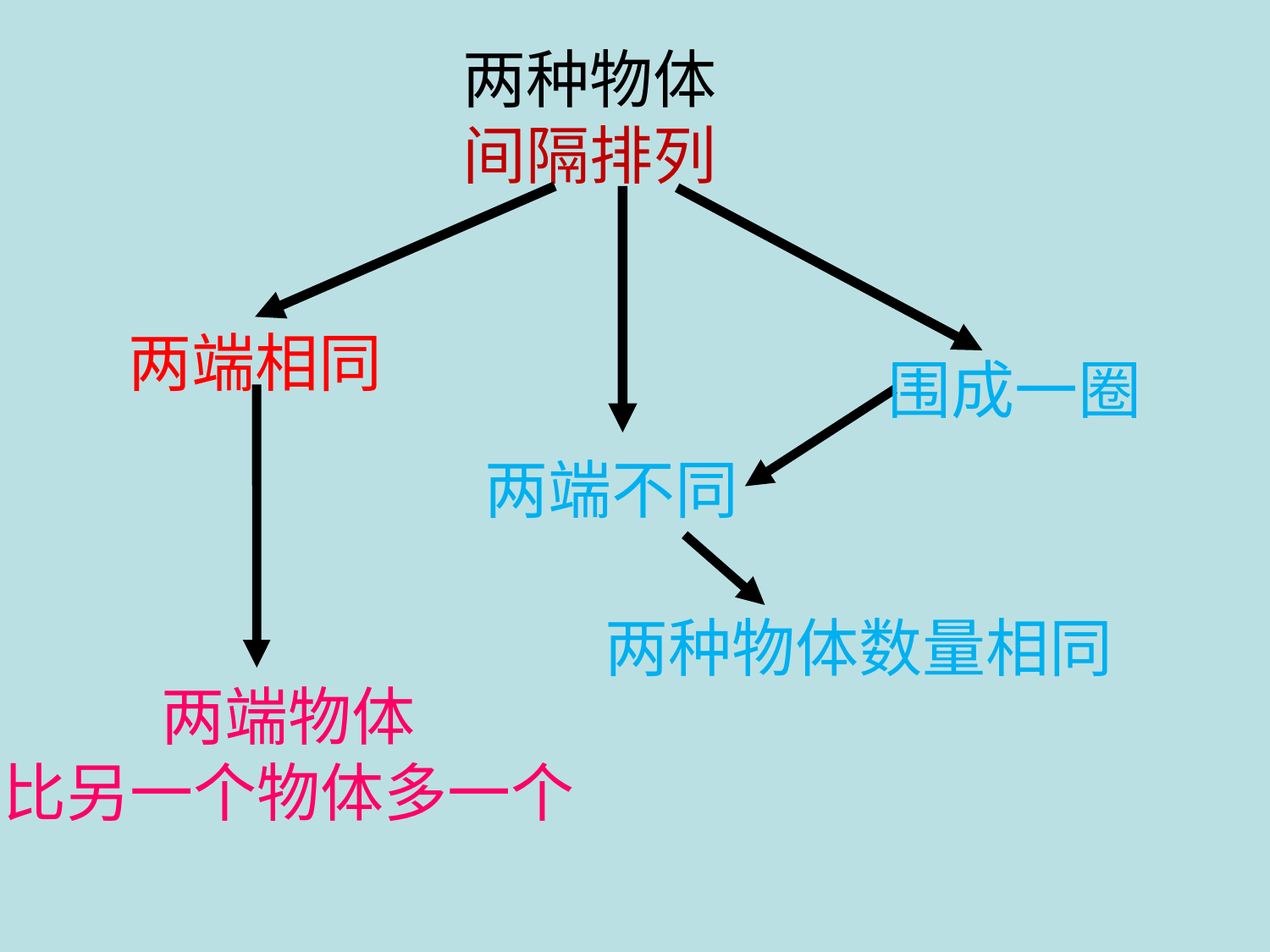

两种物体
间隔排列

两端相同
围成一圈
两端不同
两种物体数量相同
两端物体
比另一个物体多一个